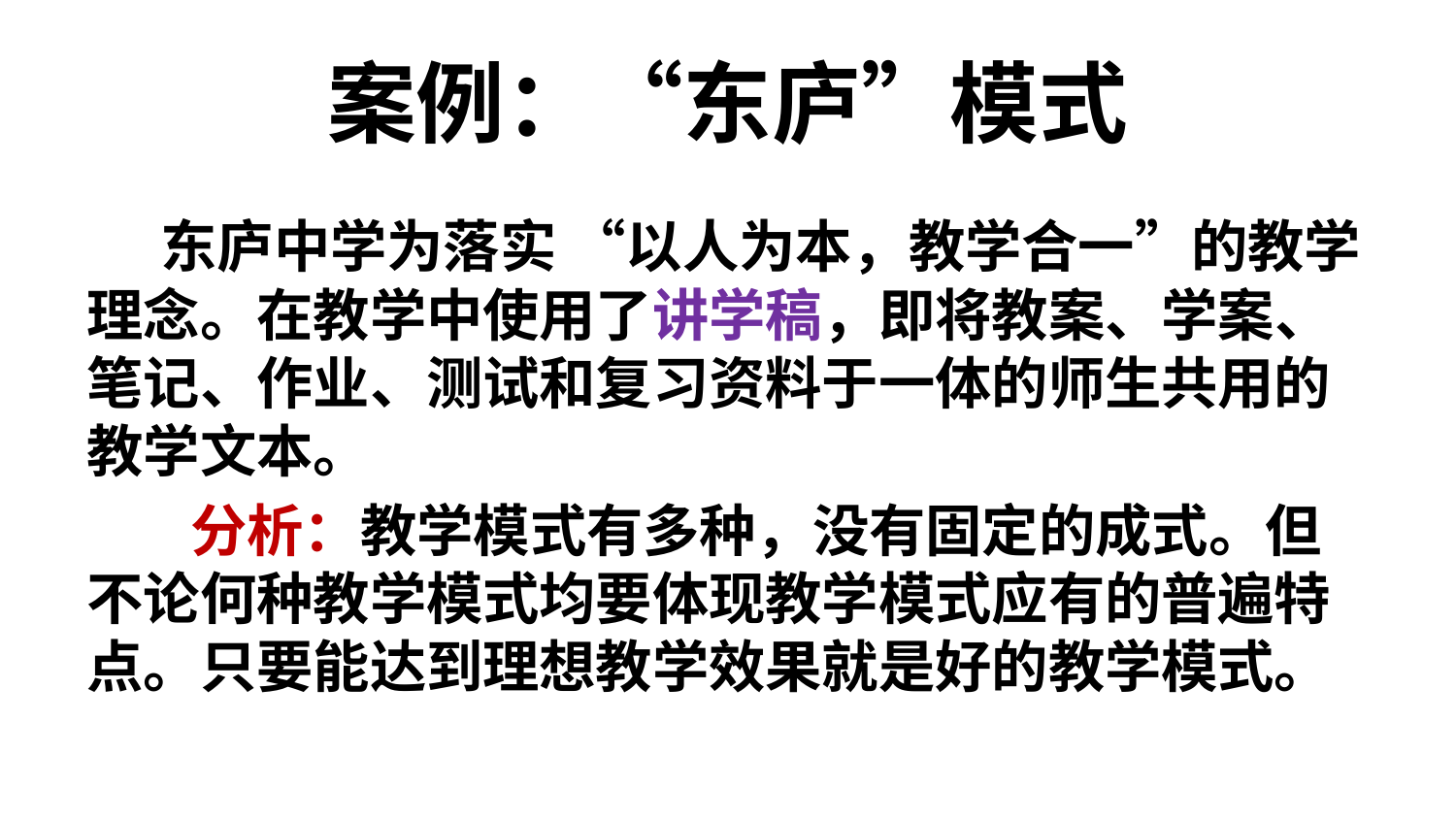

# 案例：“东庐”模式
    东庐中学为落实 “以人为本，教学合一”的教学理念。在教学中使用了讲学稿，即将教案、学案、笔记、作业、测试和复习资料于一体的师生共用的教学文本。
       分析：教学模式有多种，没有固定的成式。但不论何种教学模式均要体现教学模式应有的普遍特点。只要能达到理想教学效果就是好的教学模式。